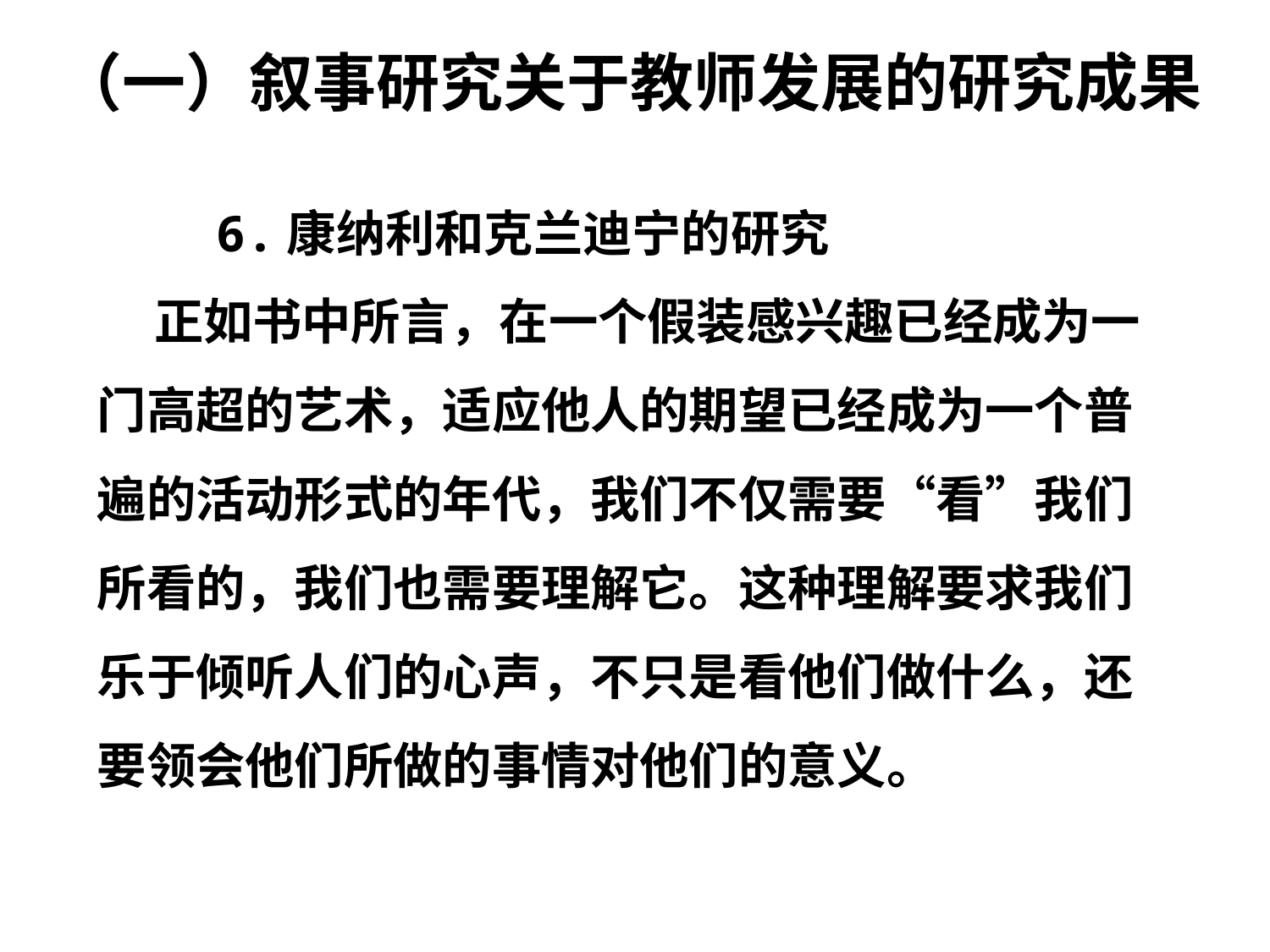

（一）叙事研究关于教师发展的研究成果
    6.康纳利和克兰迪宁的研究
    正如书中所言，在一个假装感兴趣已经成为一门高超的艺术，适应他人的期望已经成为一个普遍的活动形式的年代，我们不仅需要“看”我们所看的，我们也需要理解它。这种理解要求我们乐于倾听人们的心声，不只是看他们做什么，还要领会他们所做的事情对他们的意义。